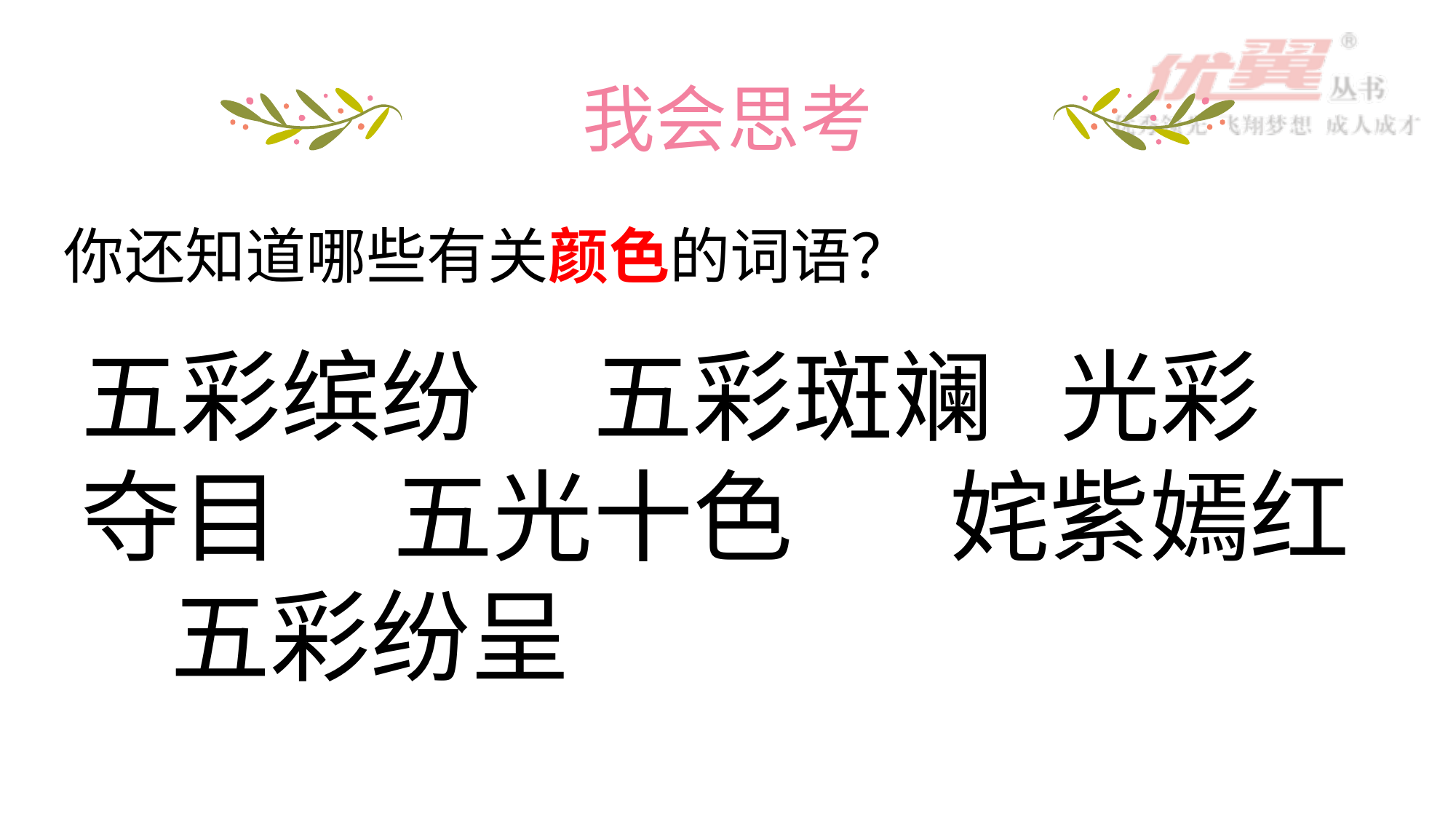

# 我会思考
你还知道哪些有关颜色的词语？
五彩缤纷     五彩斑斓   光彩夺目     五光十色       姹紫嫣红     五彩纷呈